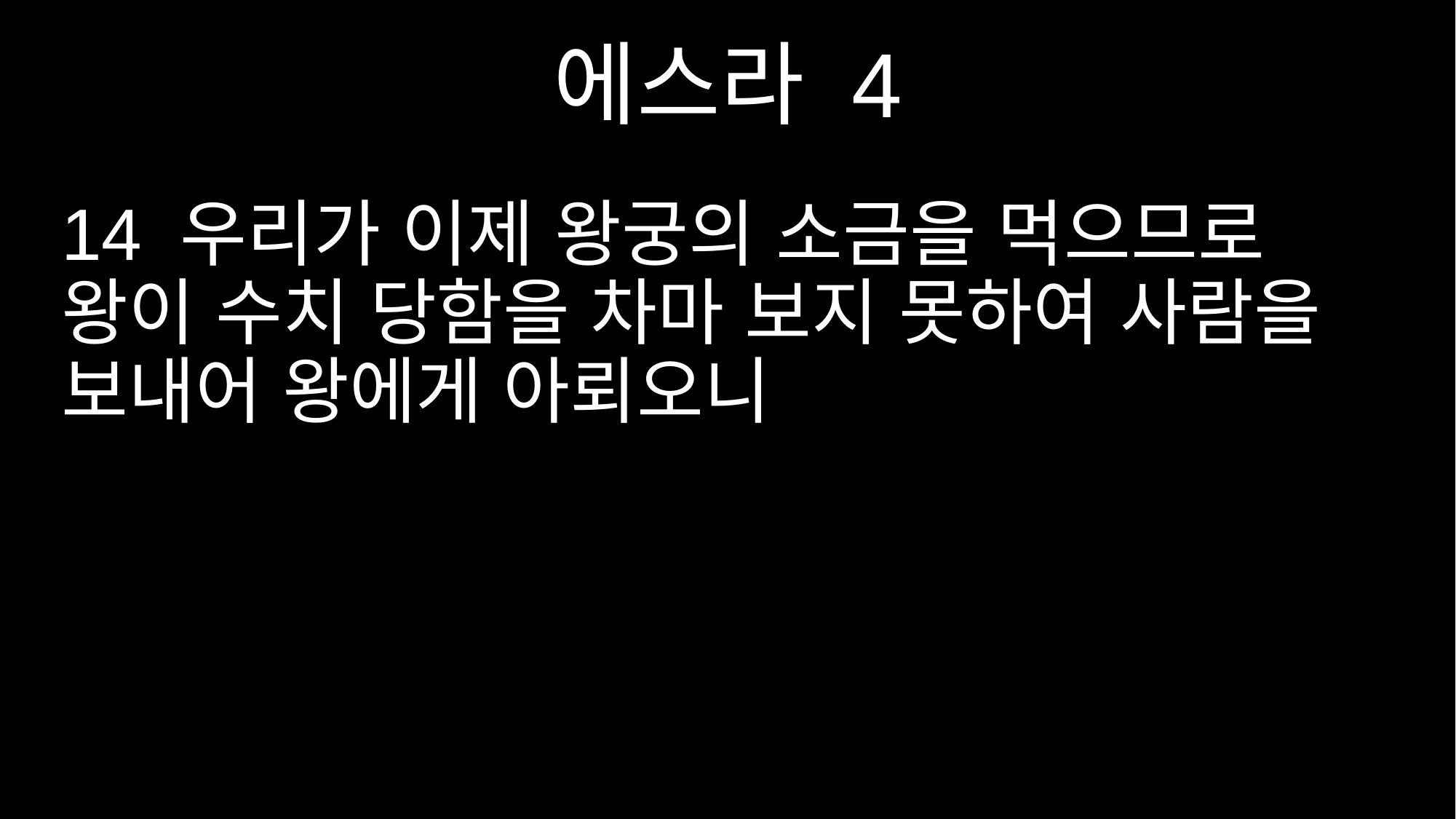

에스라 4
14 우리가 이제 왕궁의 소금을 먹으므로 왕이 수치 당함을 차마 보지 못하여 사람을 보내어 왕에게 아뢰오니